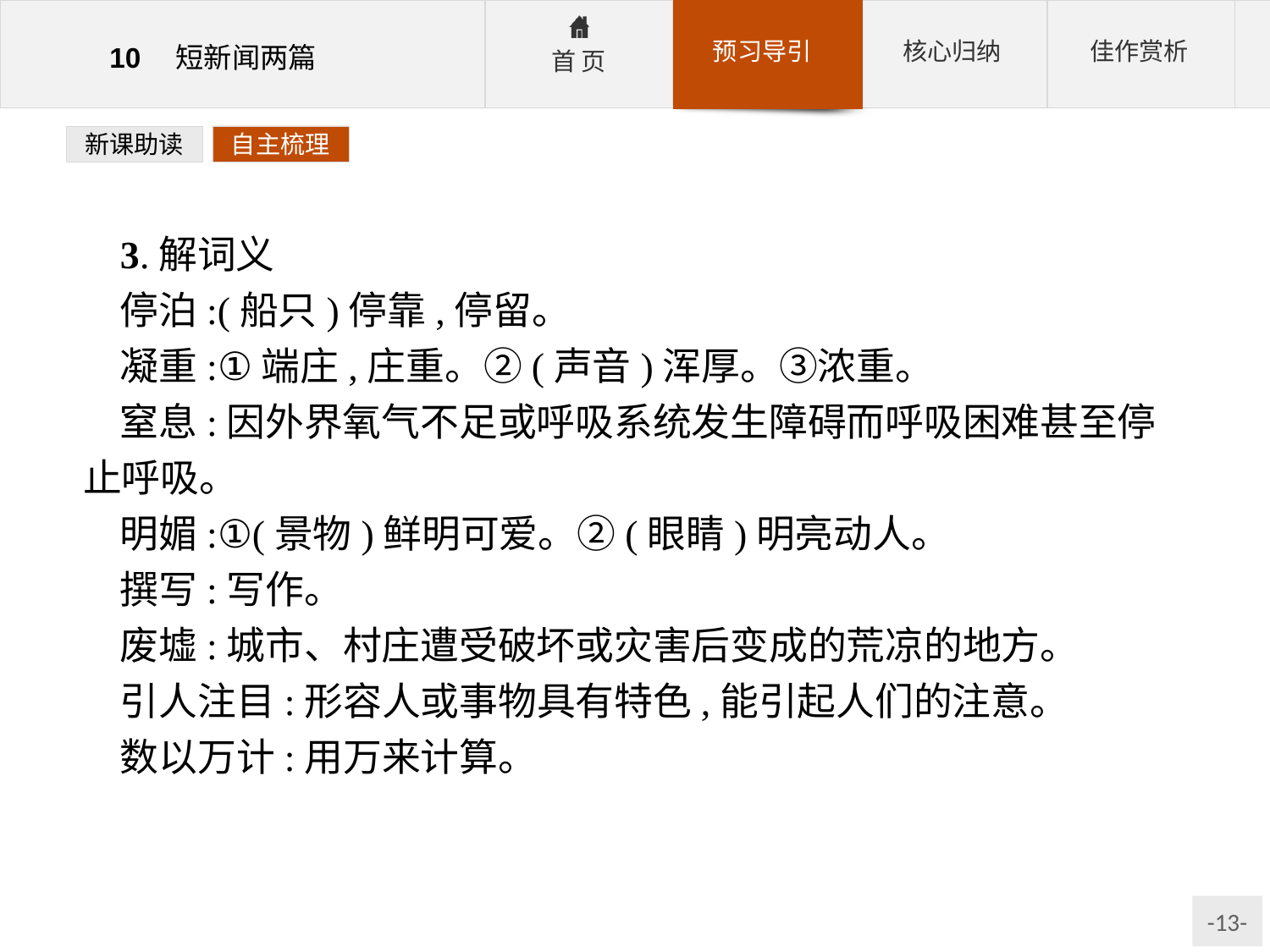

新课助读
自主梳理
3.解词义
停泊:(船只)停靠,停留。
凝重:①端庄,庄重。②(声音)浑厚。③浓重。
窒息:因外界氧气不足或呼吸系统发生障碍而呼吸困难甚至停止呼吸。
明媚:①(景物)鲜明可爱。②(眼睛)明亮动人。
撰写:写作。
废墟:城市、村庄遭受破坏或灾害后变成的荒凉的地方。
引人注目:形容人或事物具有特色,能引起人们的注意。
数以万计:用万来计算。